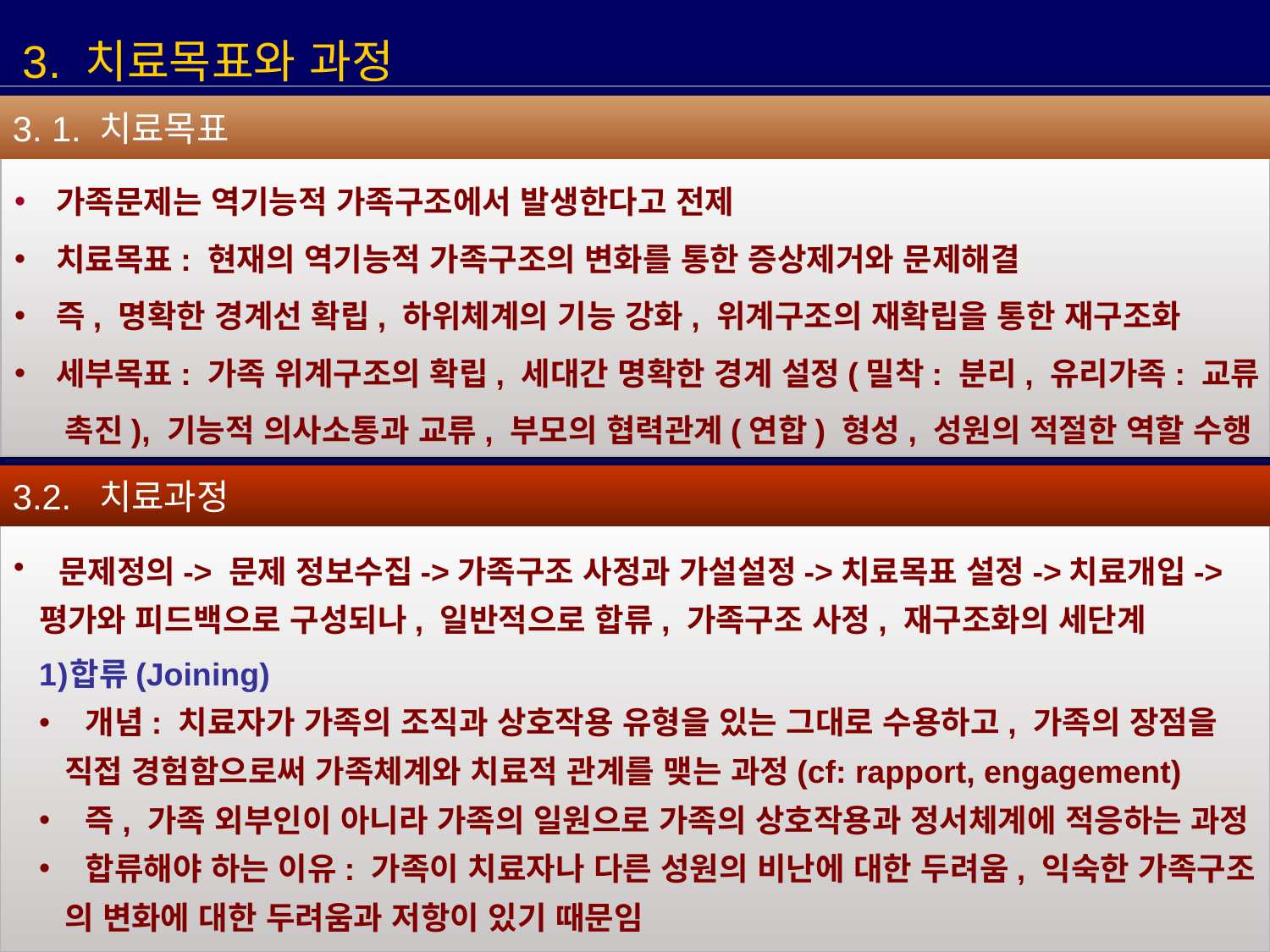

3. 치료목표와 과정

3. 1. 치료목표
 가족문제는 역기능적 가족구조에서 발생한다고 전제
 치료목표: 현재의 역기능적 가족구조의 변화를 통한 증상제거와 문제해결
 즉, 명확한 경계선 확립, 하위체계의 기능 강화, 위계구조의 재확립을 통한 재구조화
 세부목표: 가족 위계구조의 확립, 세대간 명확한 경계 설정(밀착: 분리, 유리가족: 교류
  촉진), 기능적 의사소통과 교류, 부모의 협력관계(연합) 형성, 성원의 적절한 역할 수행
3.2.  치료과정
 문제정의-> 문제 정보수집->가족구조 사정과 가설설정->치료목표 설정->치료개입->
평가와 피드백으로 구성되나, 일반적으로 합류, 가족구조 사정, 재구조화의 세단계
합류(Joining)
 개념: 치료자가 가족의 조직과 상호작용 유형을 있는 그대로 수용하고, 가족의 장점을
  직접 경험함으로써 가족체계와 치료적 관계를 맺는 과정(cf: rapport, engagement)
 즉, 가족 외부인이 아니라 가족의 일원으로 가족의 상호작용과 정서체계에 적응하는 과정
 합류해야 하는 이유: 가족이 치료자나 다른 성원의 비난에 대한 두려움, 익숙한 가족구조
  의 변화에 대한 두려움과 저항이 있기 때문임